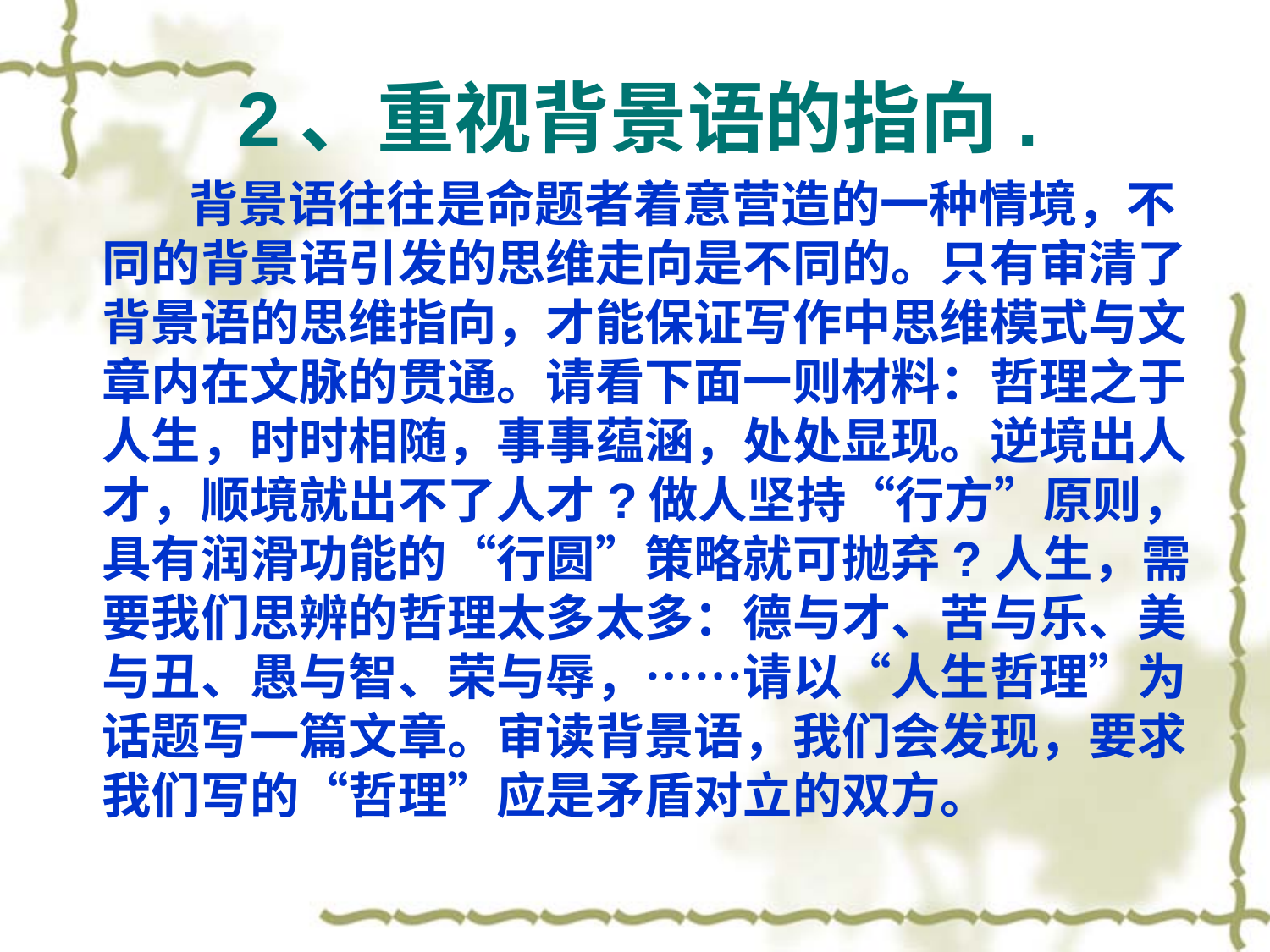

# 2、重视背景语的指向.
           背景语往往是命题者着意营造的一种情境，不同的背景语引发的思维走向是不同的。只有审清了背景语的思维指向，才能保证写作中思维模式与文章内在文脉的贯通。请看下面一则材料：哲理之于人生，时时相随，事事蕴涵，处处显现。逆境出人才，顺境就出不了人才?做人坚持“行方”原则，具有润滑功能的“行圆”策略就可抛弃?人生，需要我们思辨的哲理太多太多：德与才、苦与乐、美与丑、愚与智、荣与辱，……请以“人生哲理”为话题写一篇文章。审读背景语，我们会发现，要求我们写的“哲理”应是矛盾对立的双方。

192